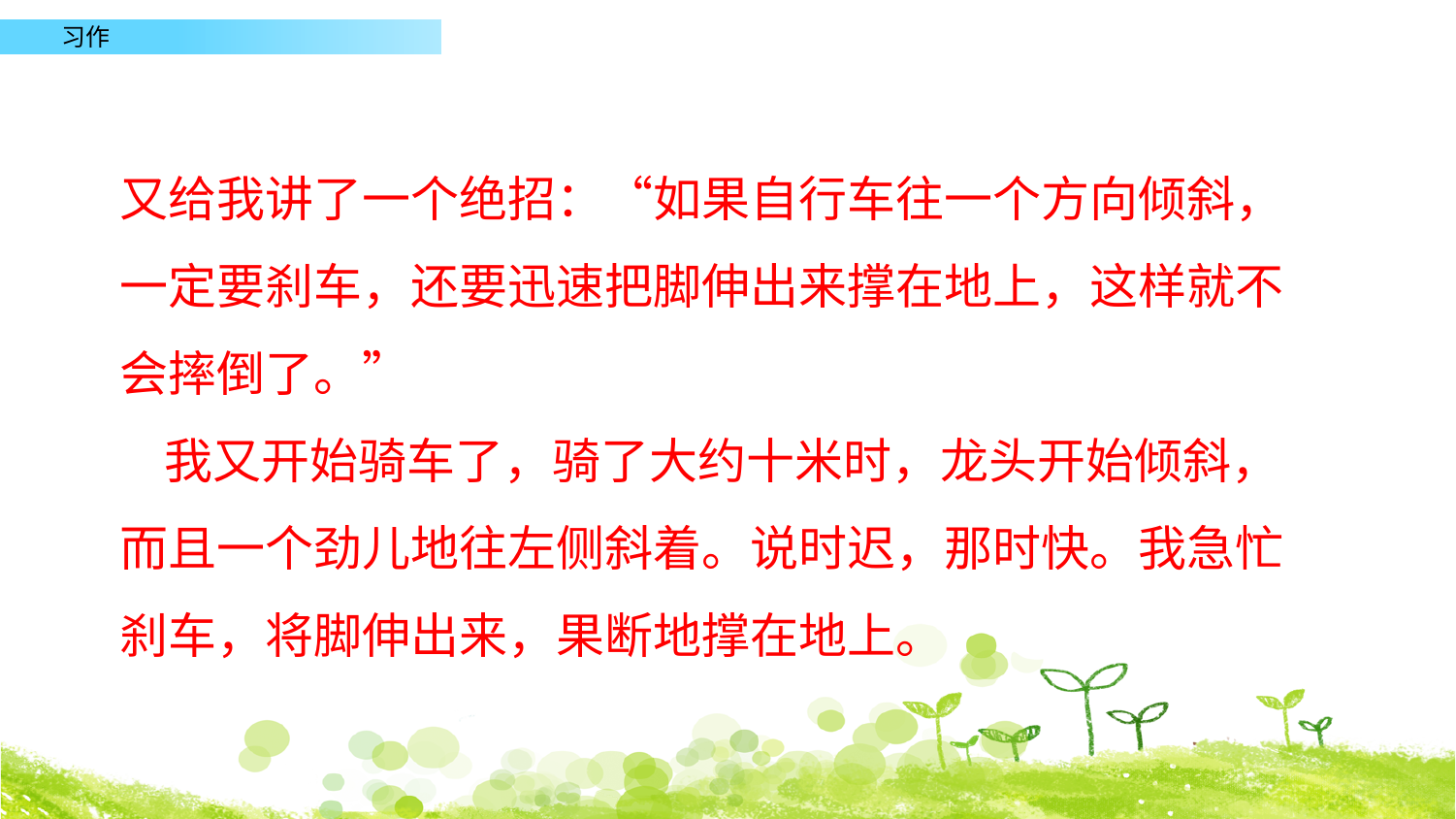

又给我讲了一个绝招：“如果自行车往一个方向倾斜，一定要刹车，还要迅速把脚伸出来撑在地上，这样就不会摔倒了。”
   我又开始骑车了，骑了大约十米时，龙头开始倾斜，而且一个劲儿地往左侧斜着。说时迟，那时快。我急忙刹车，将脚伸出来，果断地撑在地上。